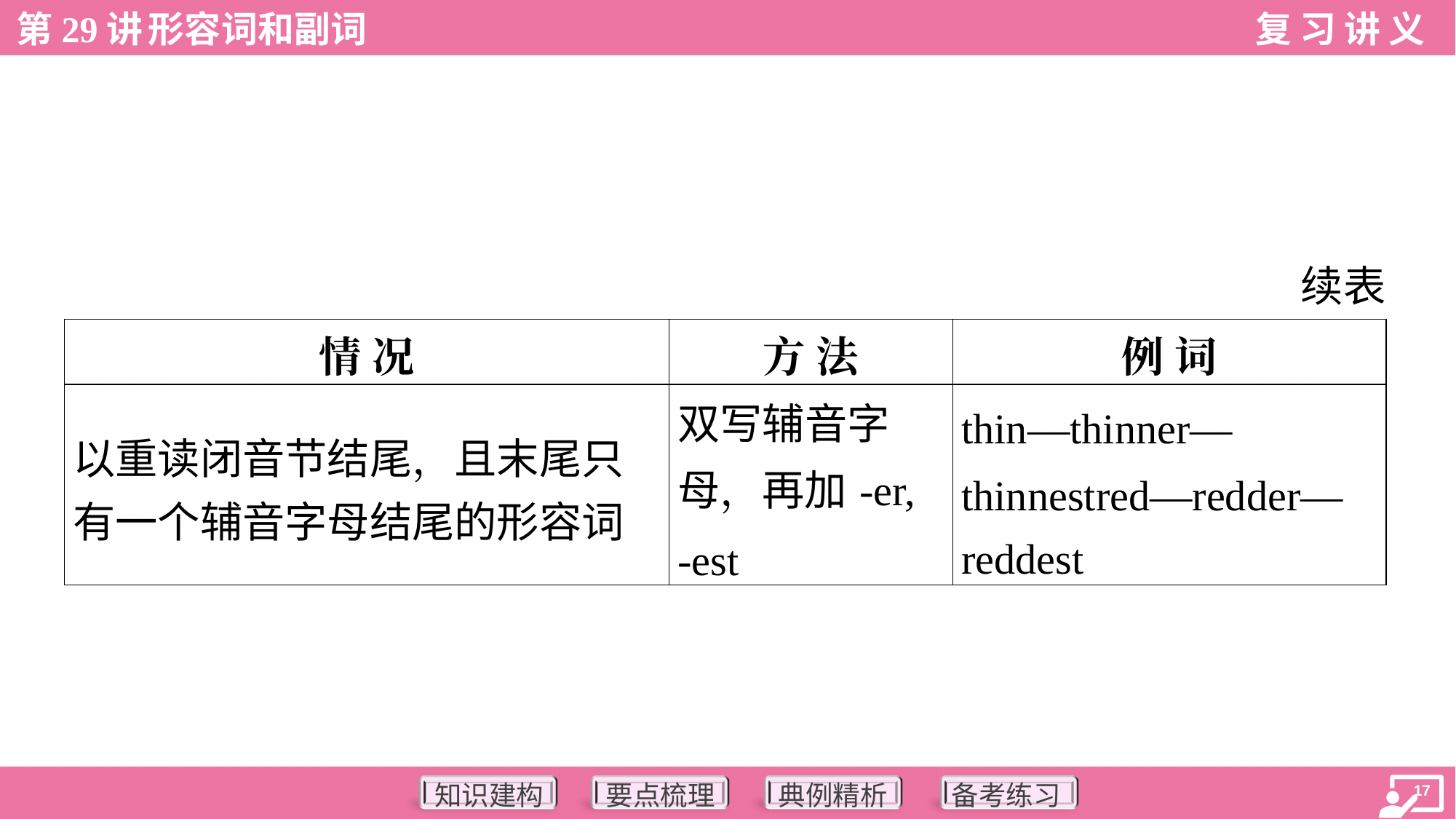

续表
| 情 况 | 方 法 | 例 词 |
| --- | --- | --- |
| 以重读闭音节结尾，且末尾只 有一个辅音字母结尾的形容词 | 双写辅音字 母，再加-er, -est | thin—thinner— thinnestred—redder— reddest |